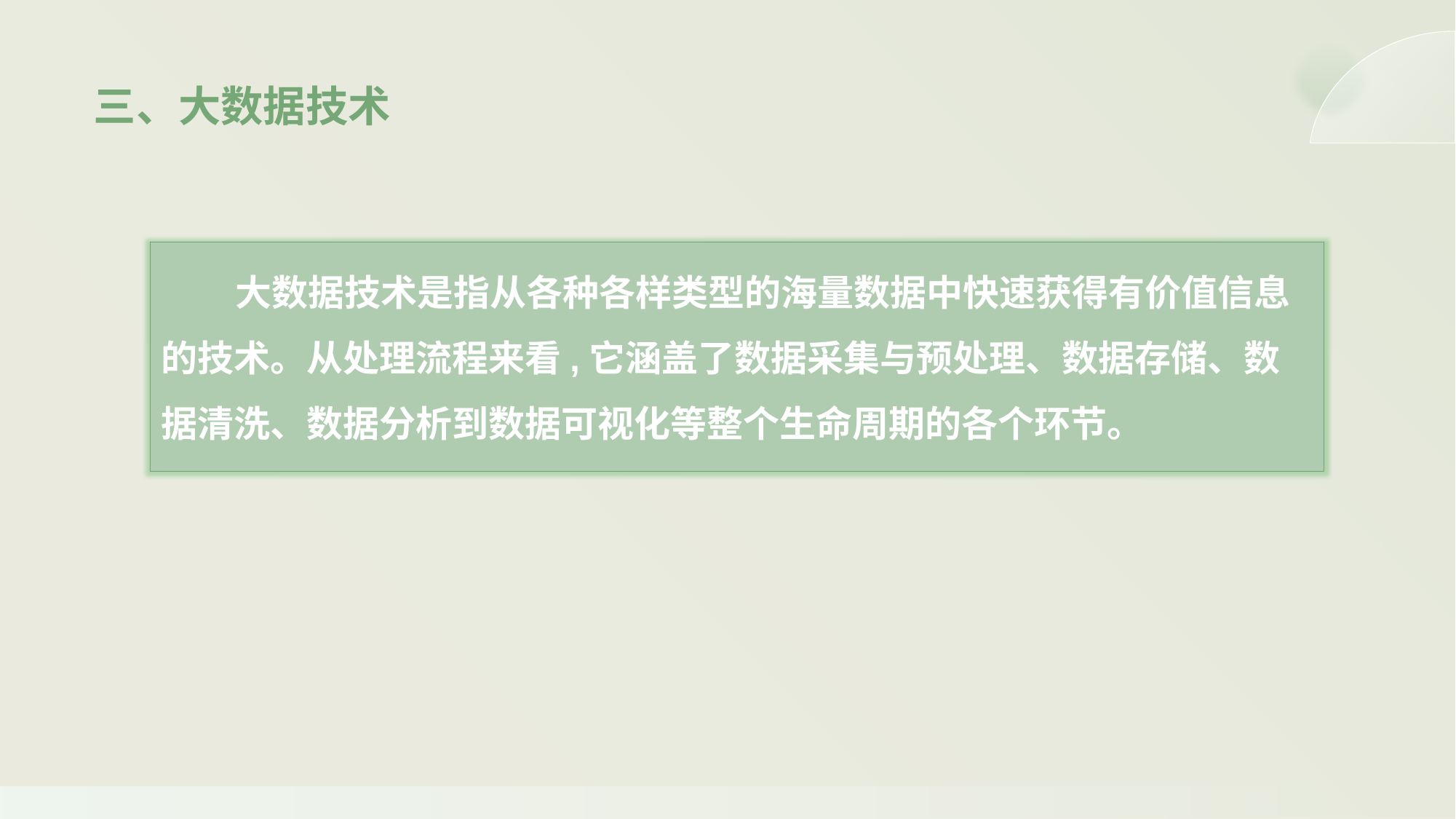

三、大数据技术
        大数据技术是指从各种各样类型的海量数据中快速获得有价值信息的技术。从处理流程来看,它涵盖了数据采集与预处理、数据存储、数据清洗、数据分析到数据可视化等整个生命周期的各个环节。